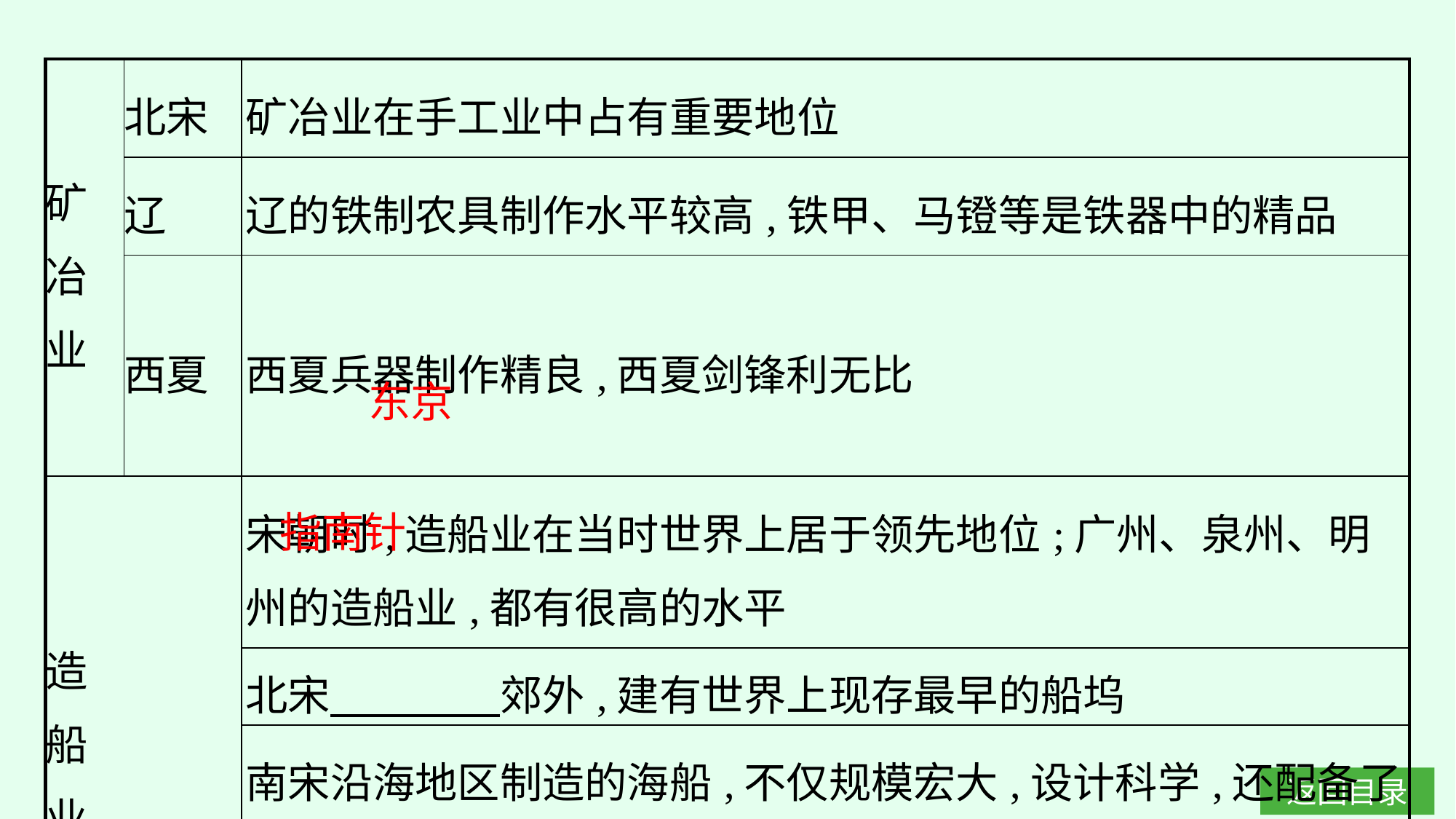

| 矿 冶 业 | 北宋 | 矿冶业在手工业中占有重要地位 |
| --- | --- | --- |
|  | 辽 | 辽的铁制农具制作水平较高,铁甲、马镫等是铁器中的精品 |
|  | 西夏 | 西夏兵器制作精良,西夏剑锋利无比 |
| 造 船 业 |  | 宋朝时,造船业在当时世界上居于领先地位;广州、泉州、明州的造船业,都有很高的水平 |
|  |  | 北宋　　　　郊外,建有世界上现存最早的船坞 |
|  |  | 南宋沿海地区制造的海船,不仅规模宏大,设计科学,还配备了 |
|  |  | 金还造出了撞冰船 |
东京
指南针